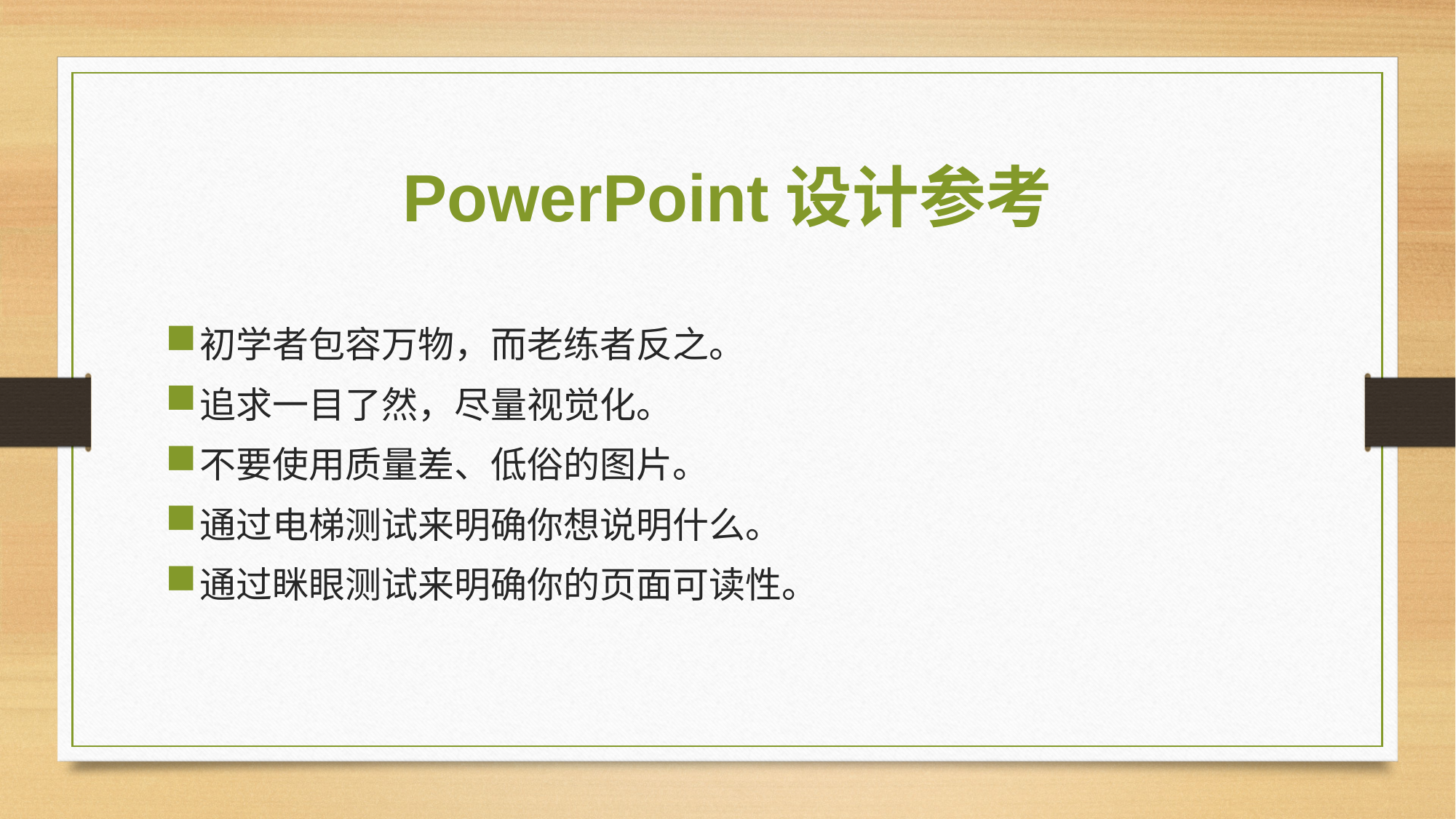

# PowerPoint设计参考
初学者包容万物，而老练者反之。
追求一目了然，尽量视觉化。
不要使用质量差、低俗的图片。
通过电梯测试来明确你想说明什么。
通过眯眼测试来明确你的页面可读性。